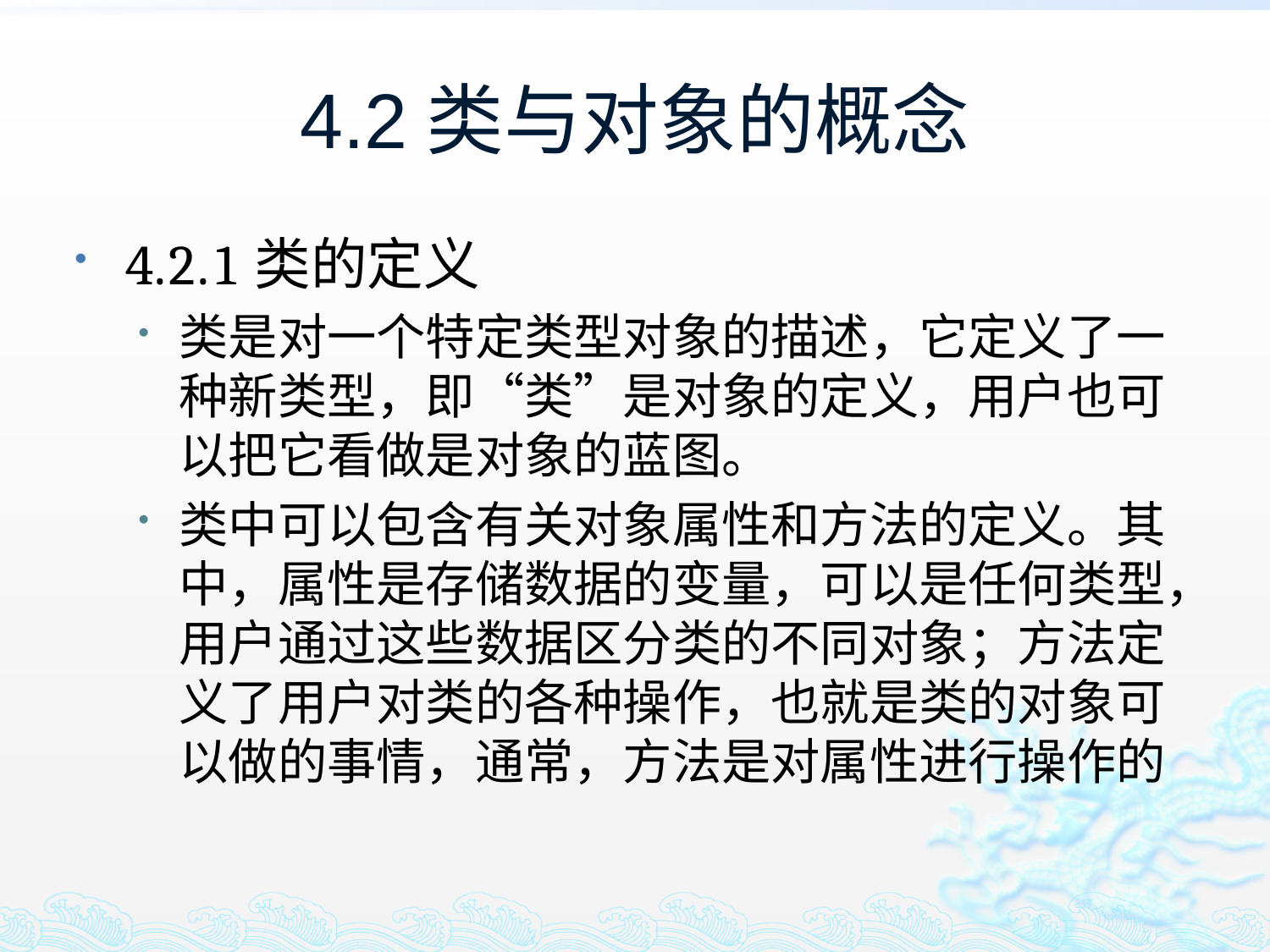

# 4.2类与对象的概念
4.2.1类的定义
类是对一个特定类型对象的描述，它定义了一种新类型，即“类”是对象的定义，用户也可以把它看做是对象的蓝图。
类中可以包含有关对象属性和方法的定义。其中，属性是存储数据的变量，可以是任何类型，用户通过这些数据区分类的不同对象；方法定义了用户对类的各种操作，也就是类的对象可以做的事情，通常，方法是对属性进行操作的